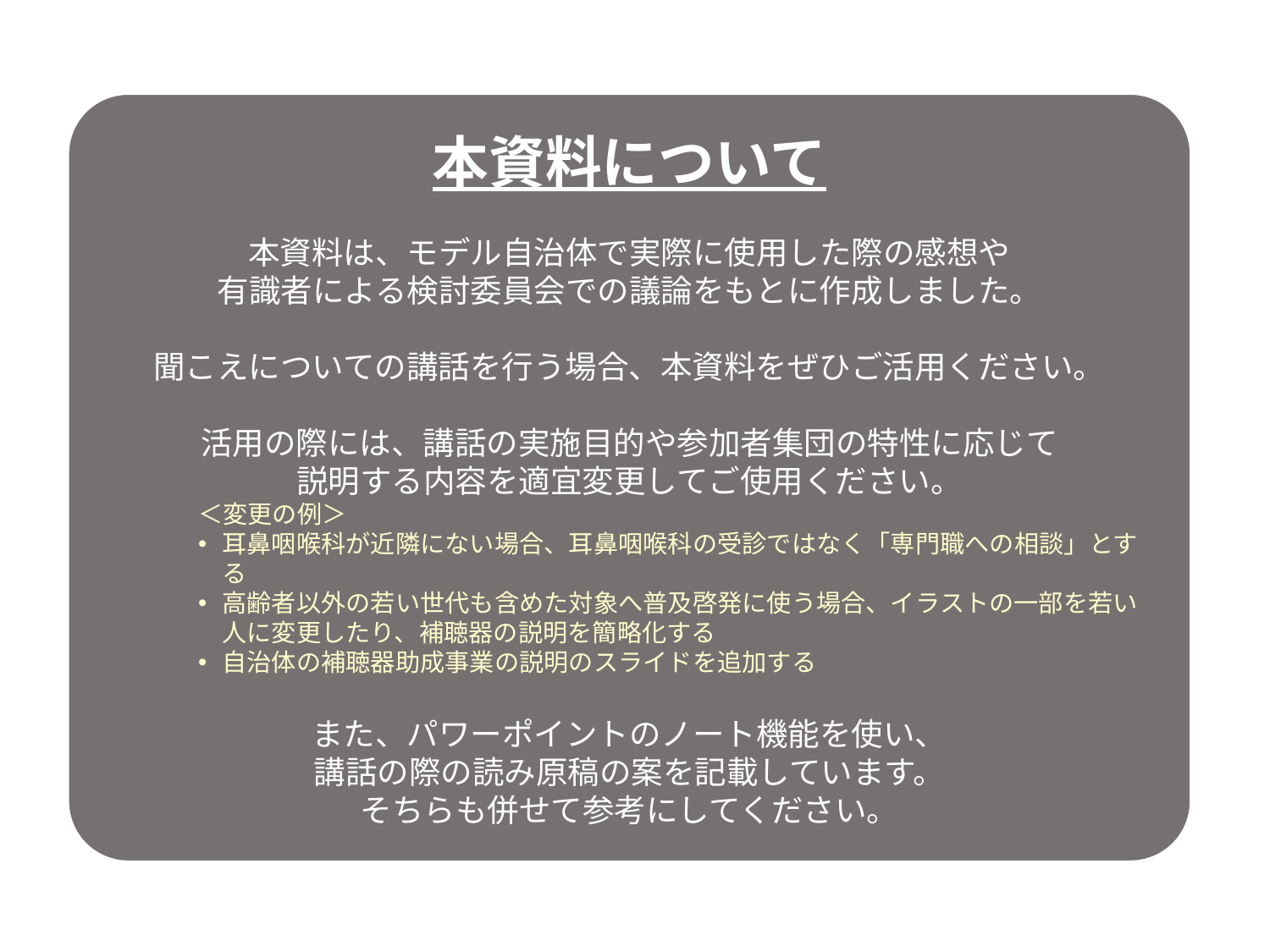

本資料について

本資料は、モデル自治体で実際に使用した際の感想や
有識者による検討委員会での議論をもとに作成しました。

聞こえについての講話を行う場合、本資料をぜひご活用ください。

活用の際には、講話の実施目的や参加者集団の特性に応じて
説明する内容を適宜変更してご使用ください。
＜変更の例＞
耳鼻咽喉科が近隣にない場合、耳鼻咽喉科の受診ではなく「専門職への相談」とする
高齢者以外の若い世代も含めた対象へ普及啓発に使う場合、イラストの一部を若い人に変更したり、補聴器の説明を簡略化する
自治体の補聴器助成事業の説明のスライドを追加する

また、パワーポイントのノート機能を使い、
講話の際の読み原稿の案を記載しています。
そちらも併せて参考にしてください。